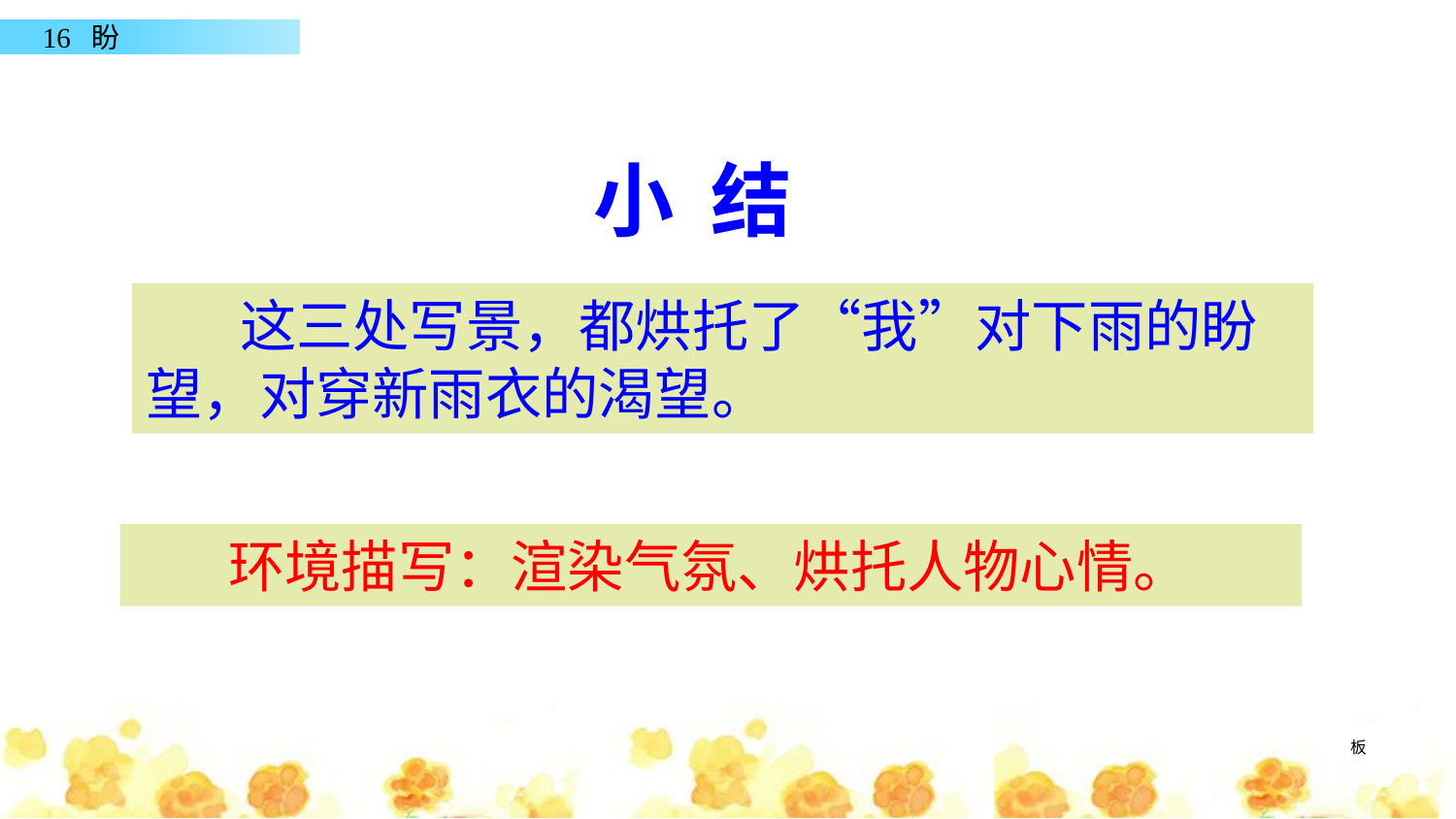

小  结
   这三处写景，都烘托了“我”对下雨的盼望，对穿新雨衣的渴望。
   环境描写：渲染气氛、烘托人物心情。
板